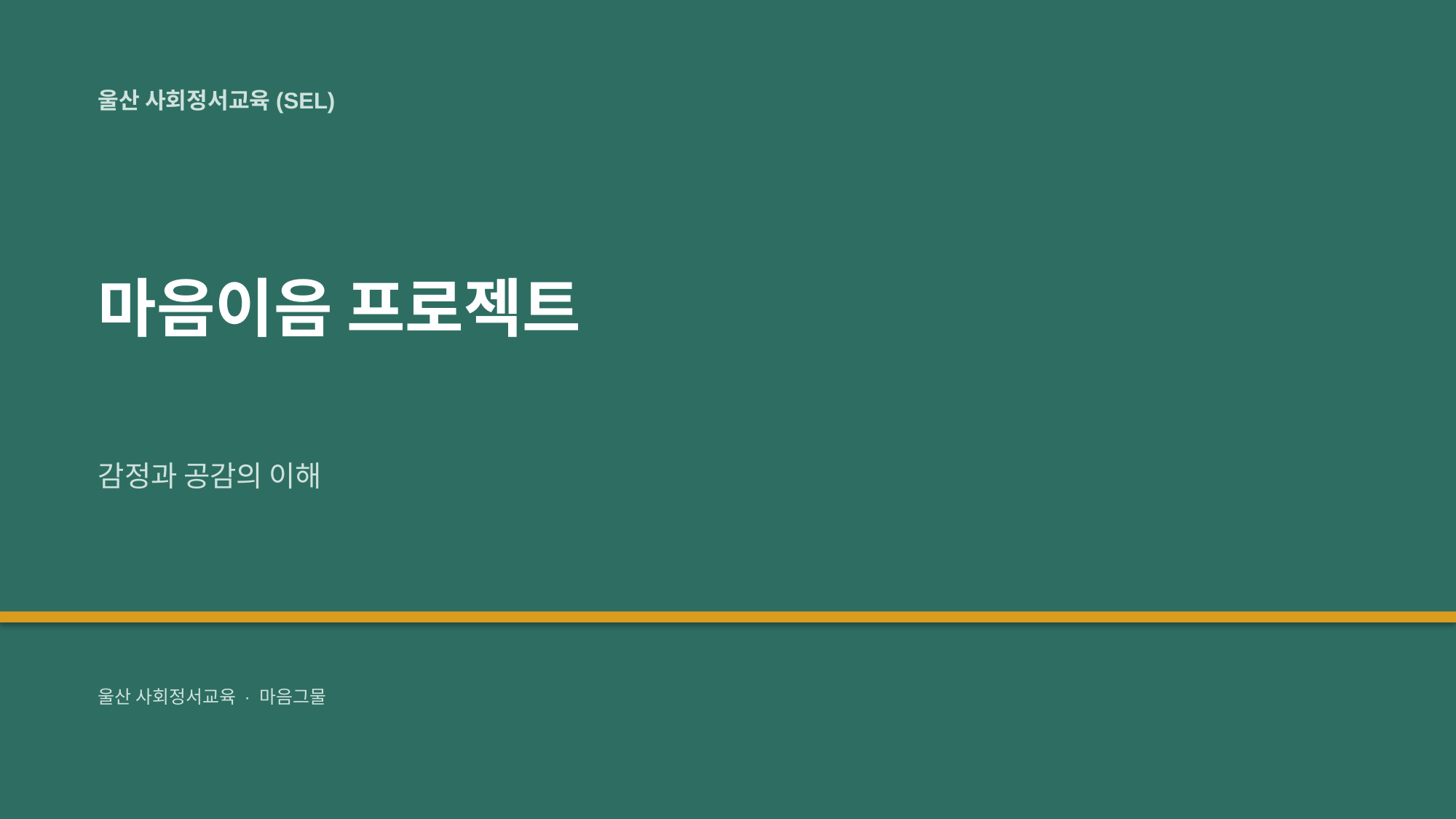

울산 사회정서교육(SEL)
마음이음 프로젝트
감정과 공감의 이해

울산 사회정서교육 · 마음그물